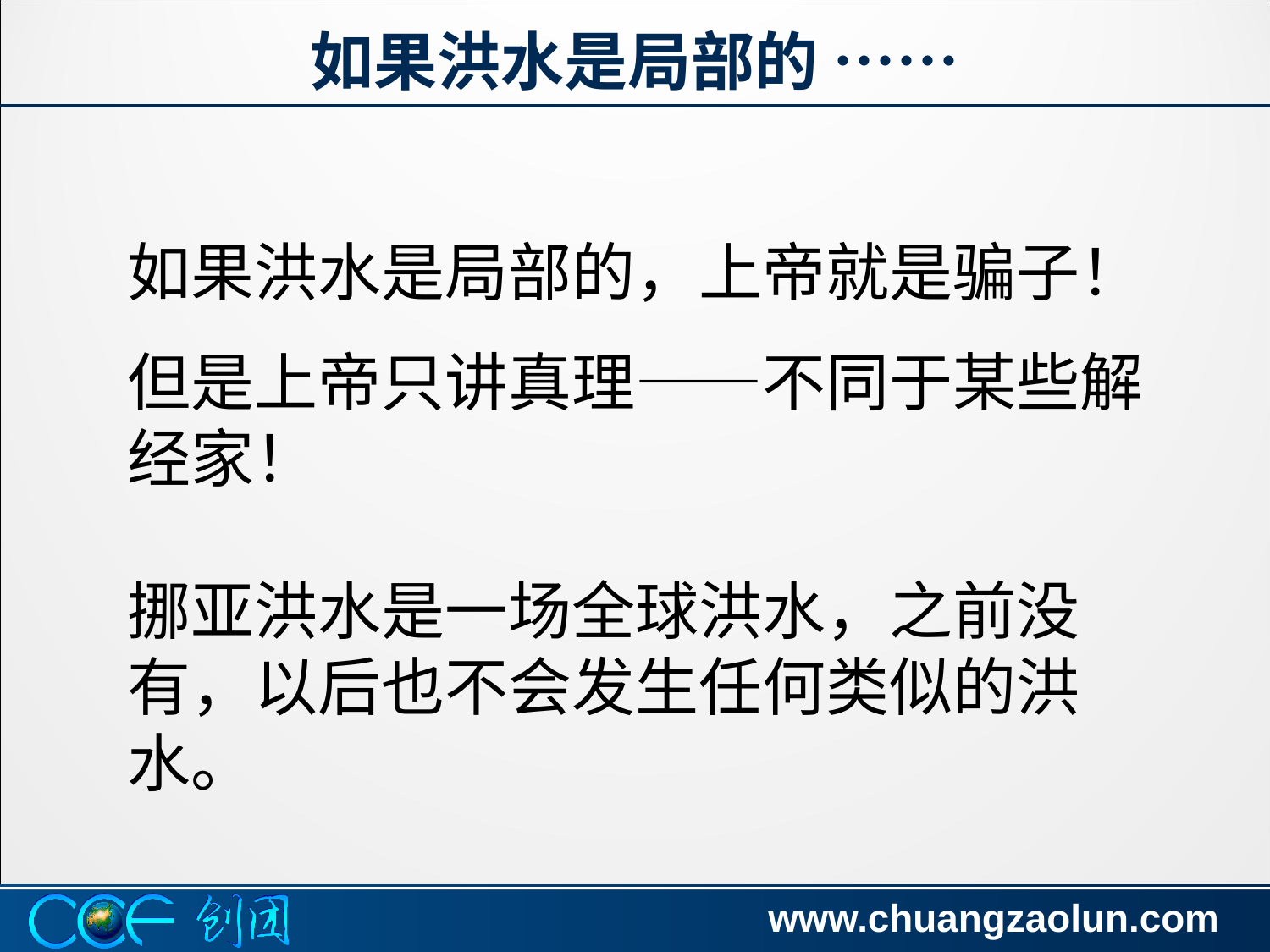

# 如果洪水是局部的 ……
如果洪水是局部的，上帝就是骗子！

但是上帝只讲真理——不同于某些解经家！

挪亚洪水是一场全球洪水，之前没有，以后也不会发生任何类似的洪水。